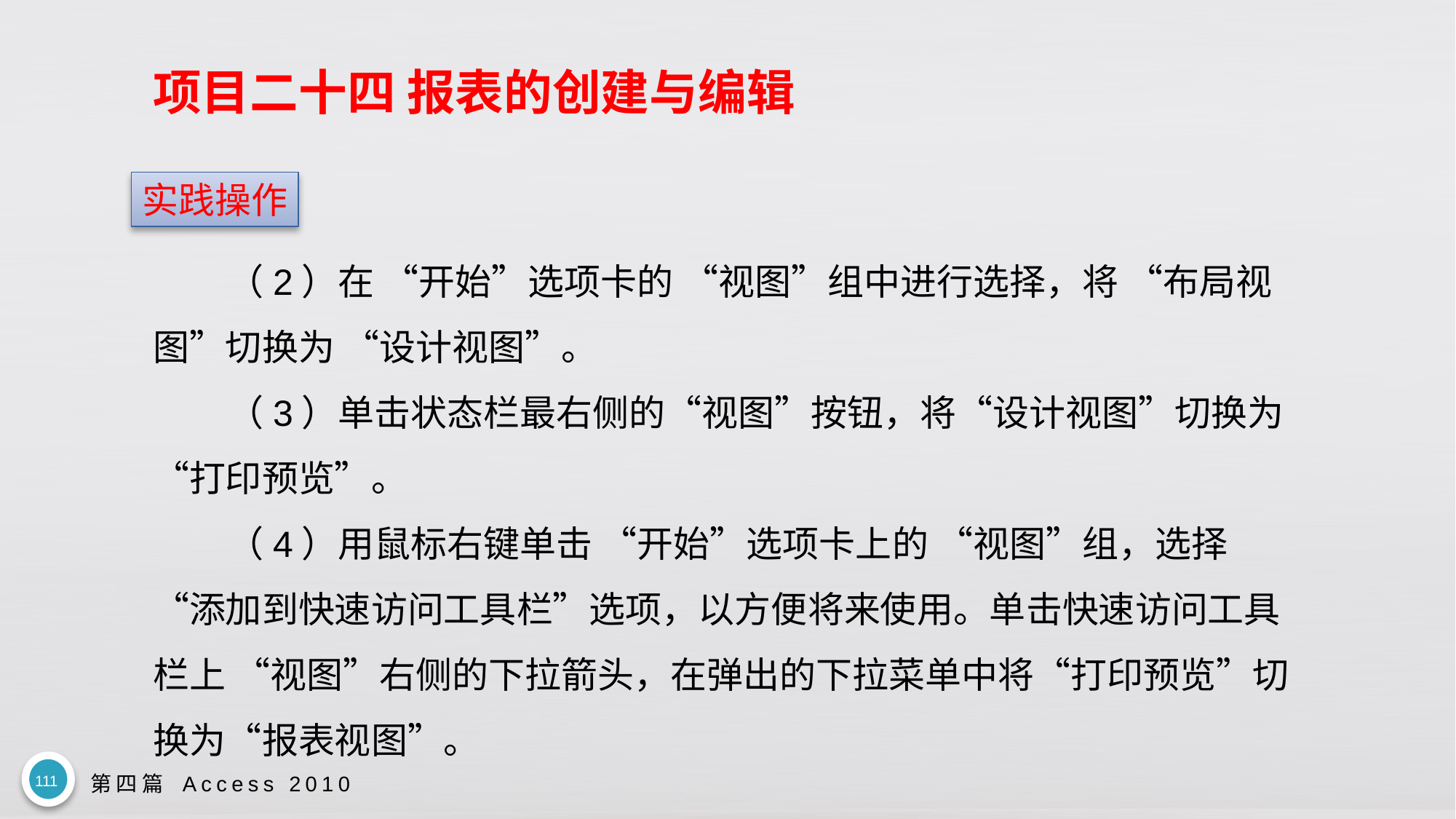

# 项目二十四 报表的创建与编辑
实践操作
（2）在 “开始”选项卡的 “视图”组中进行选择，将 “布局视图”切换为 “设计视图”。
（3）单击状态栏最右侧的“视图”按钮，将“设计视图”切换为“打印预览”。
（4）用鼠标右键单击 “开始”选项卡上的 “视图”组，选择 “添加到快速访问工具栏”选项，以方便将来使用。单击快速访问工具栏上 “视图”右侧的下拉箭头，在弹出的下拉菜单中将“打印预览”切换为“报表视图”。
111